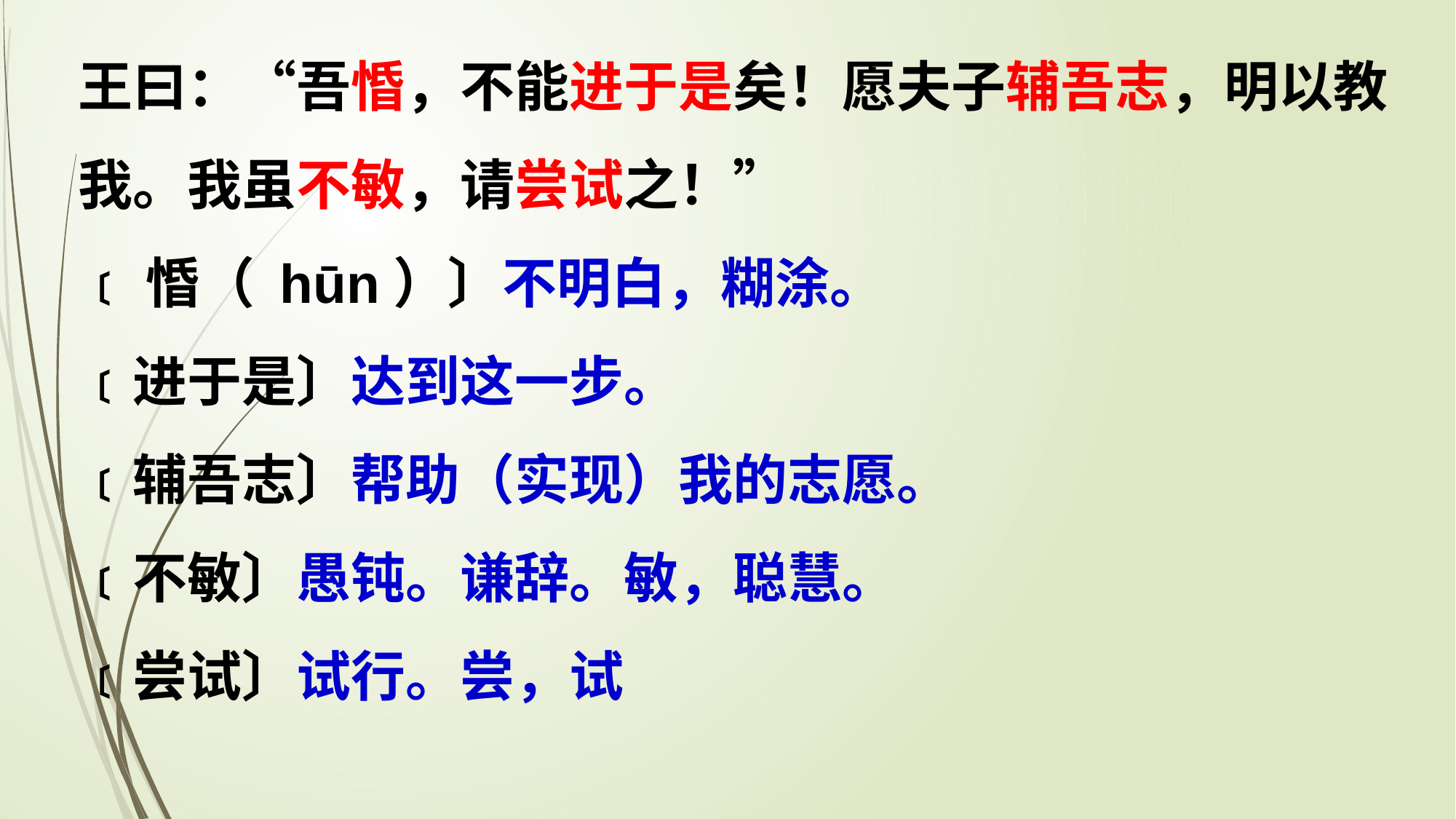

王曰：“吾惛，不能进于是矣！愿夫子辅吾志，明以教我。我虽不敏，请尝试之！”
﹝惛（ hūn）〕不明白，糊涂。
﹝进于是〕达到这一步。
﹝辅吾志〕帮助（实现）我的志愿。
﹝不敏〕愚钝。谦辞。敏，聪慧。
﹝尝试〕试行。尝，试